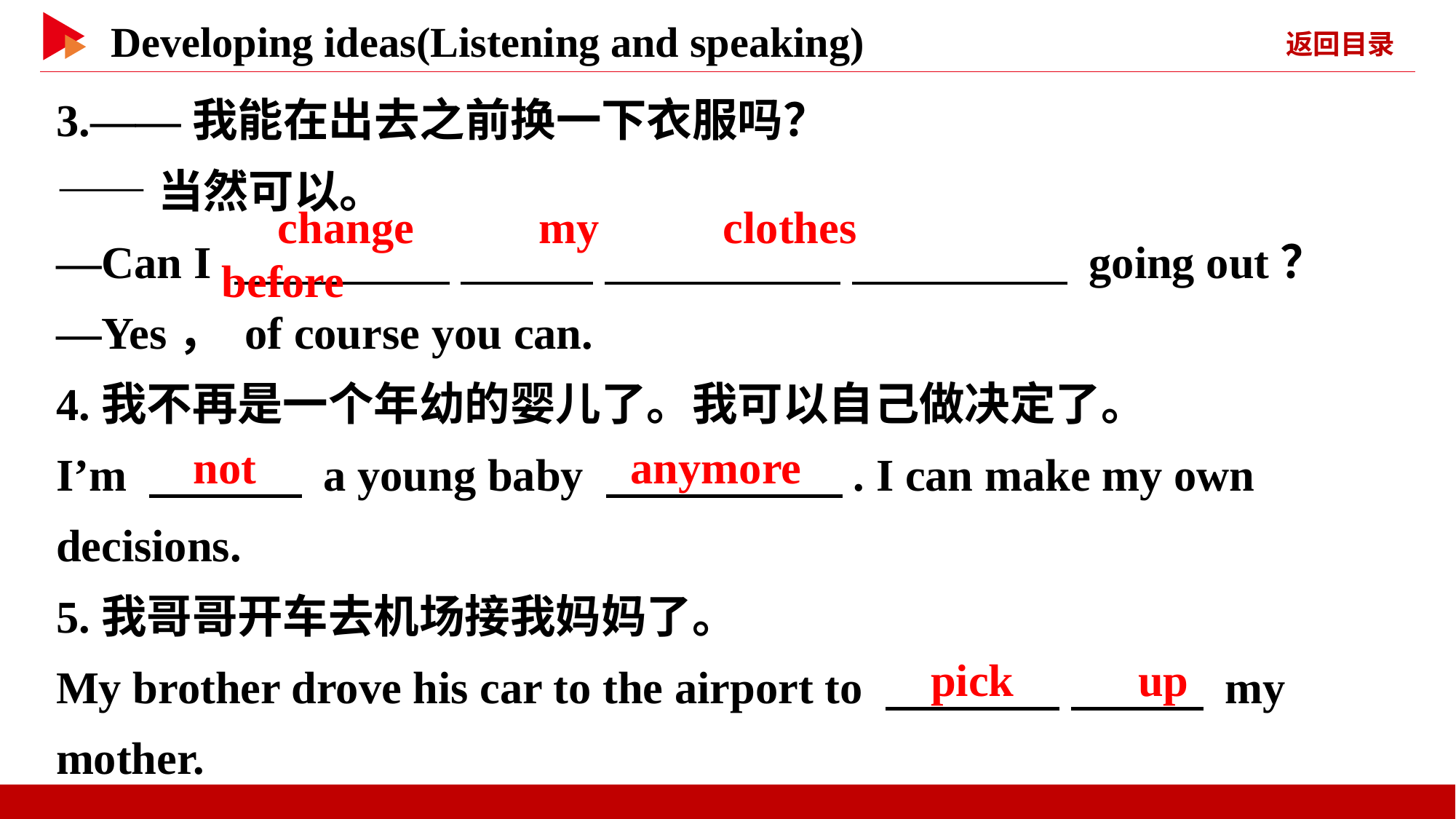

3.——我能在出去之前换一下衣服吗？
——当然可以。
—Can I 　            　 　    　 　              　 　            　 going out？
—Yes， of course you can.
4.我不再是一个年幼的婴儿了。我可以自己做决定了。
I’m 　      　 a young baby 　              　. I can make my own decisions.
5.我哥哥开车去机场接我妈妈了。
My brother drove his car to the airport to 　        　 　    　 my mother.
　change　 　my　 　clothes　 　before
　not
　anymore
　pick　 　up